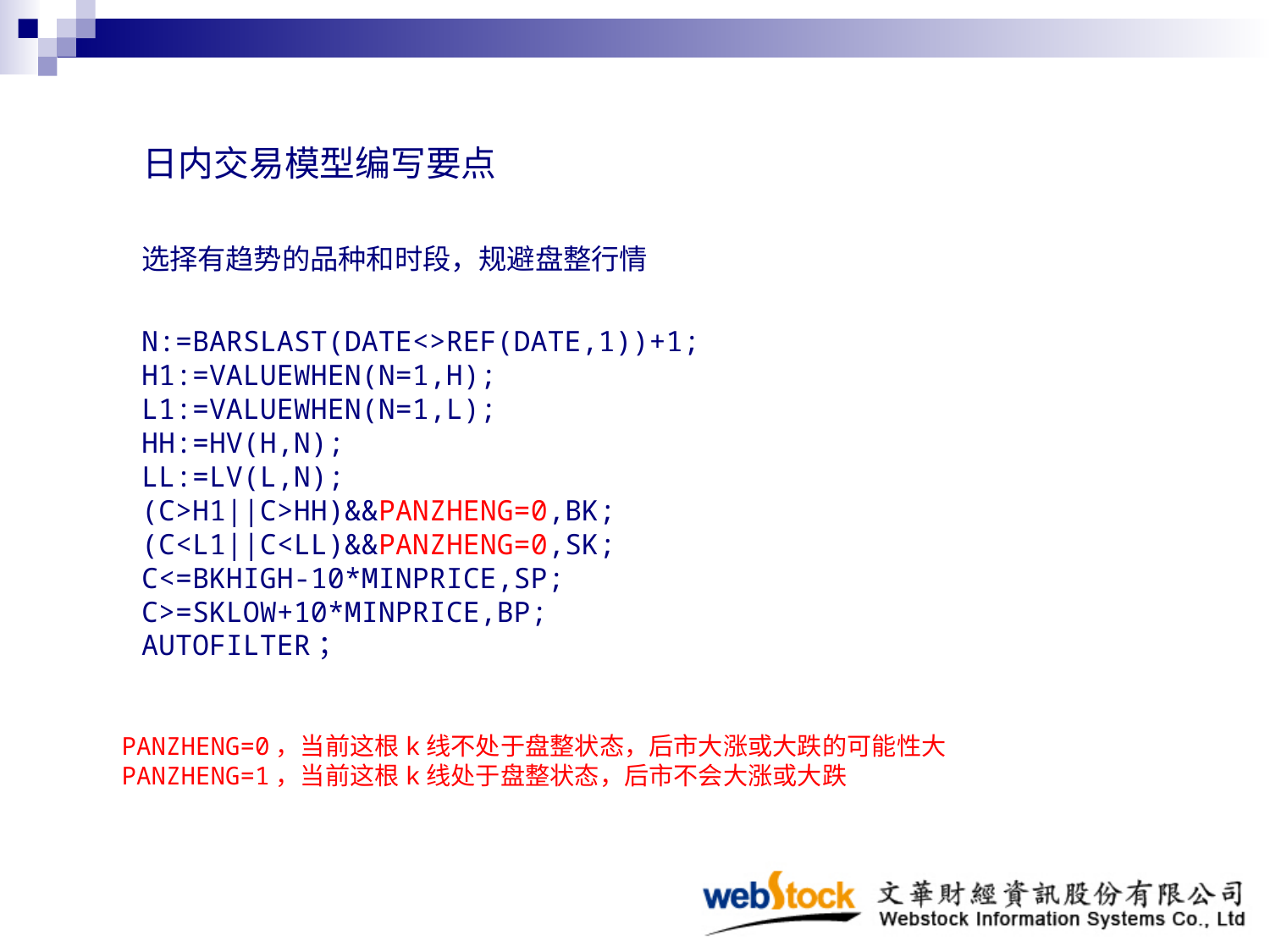

日内交易模型编写要点
选择有趋势的品种和时段，规避盘整行情
N:=BARSLAST(DATE<>REF(DATE,1))+1;
H1:=VALUEWHEN(N=1,H);
L1:=VALUEWHEN(N=1,L);
HH:=HV(H,N);
LL:=LV(L,N);
(C>H1||C>HH)&&PANZHENG=0,BK;
(C<L1||C<LL)&&PANZHENG=0,SK;
C<=BKHIGH-10*MINPRICE,SP;
C>=SKLOW+10*MINPRICE,BP;
AUTOFILTER；
PANZHENG=0，当前这根k线不处于盘整状态，后市大涨或大跌的可能性大
PANZHENG=1，当前这根k线处于盘整状态，后市不会大涨或大跌